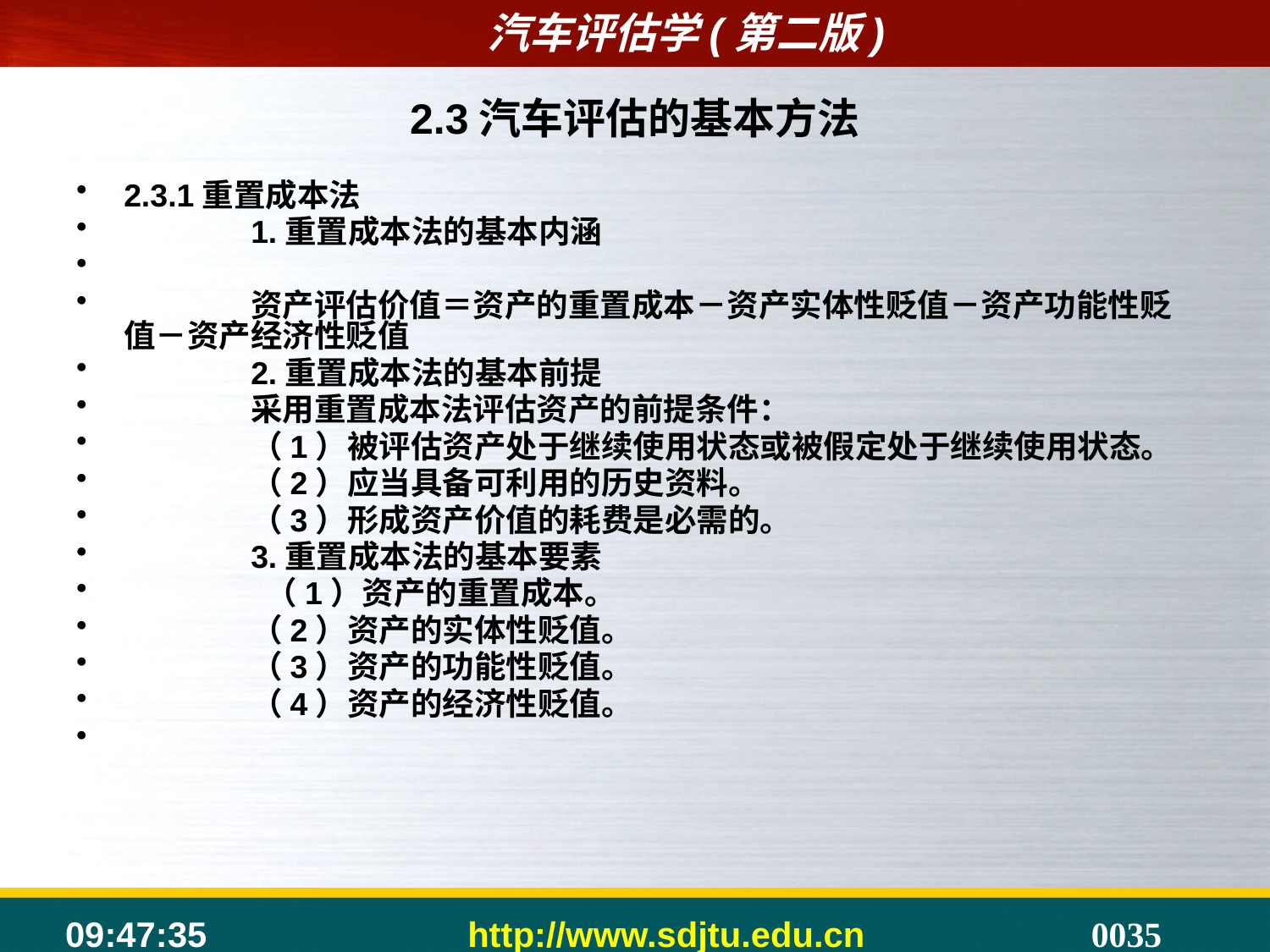

2.3汽车评估的基本方法
2.3.1重置成本法
	1.重置成本法的基本内涵

	资产评估价值＝资产的重置成本－资产实体性贬值－资产功能性贬值－资产经济性贬值
	2.重置成本法的基本前提
	采用重置成本法评估资产的前提条件：
	（1）被评估资产处于继续使用状态或被假定处于继续使用状态。
	（2）应当具备可利用的历史资料。
	（3）形成资产价值的耗费是必需的。
	3.重置成本法的基本要素
	 （1）资产的重置成本。
	（2）资产的实体性贬值。
	（3）资产的功能性贬值。
	（4）资产的经济性贬值。